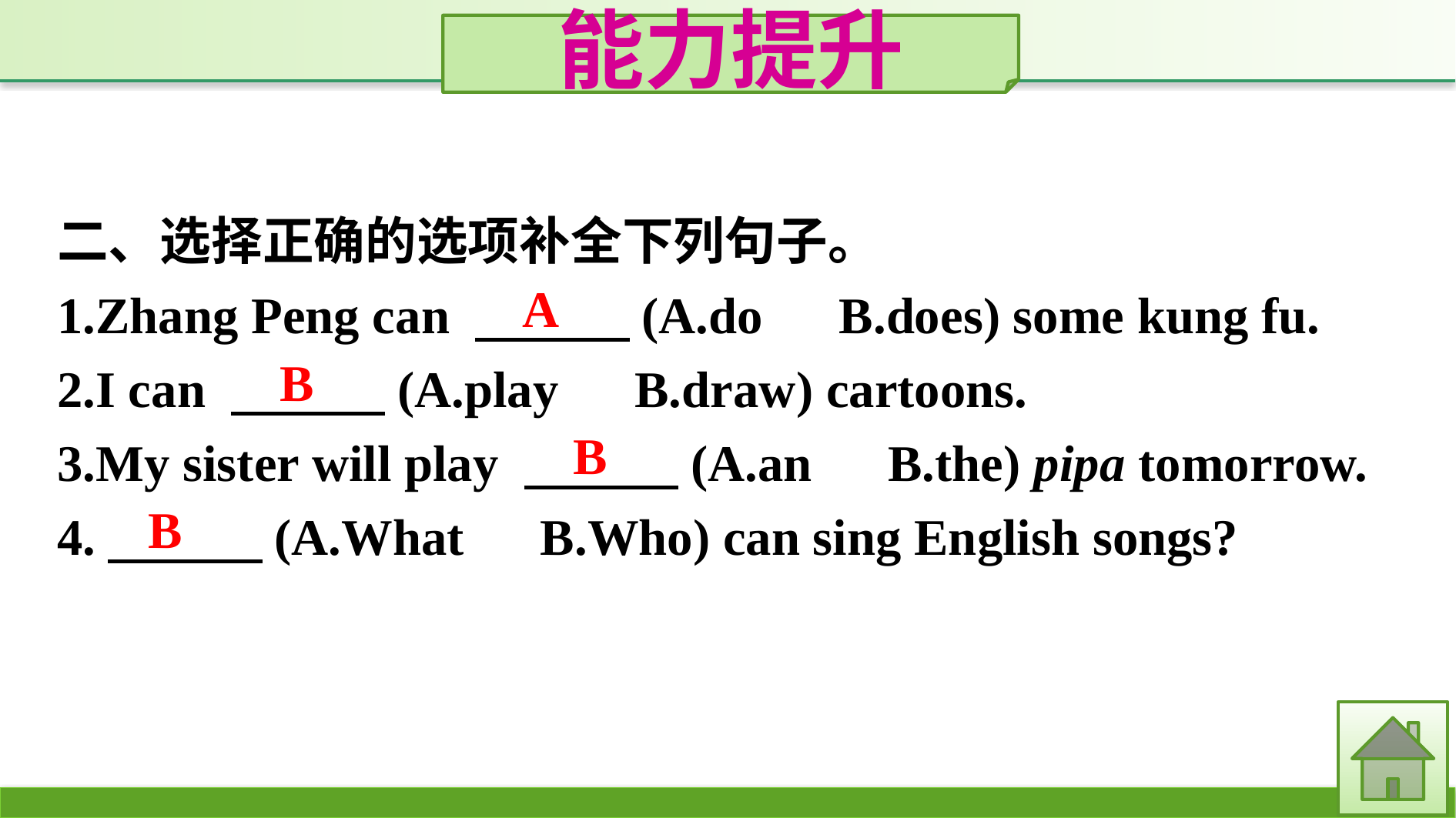

能力提升
二、选择正确的选项补全下列句子。
1.Zhang Peng can 　　　(A.do　B.does) some kung fu.
2.I can 　　　(A.play　B.draw) cartoons.
3.My sister will play 　　　(A.an　B.the) pipa tomorrow.
4.　　　(A.What　B.Who) can sing English songs?
A
B
B
B